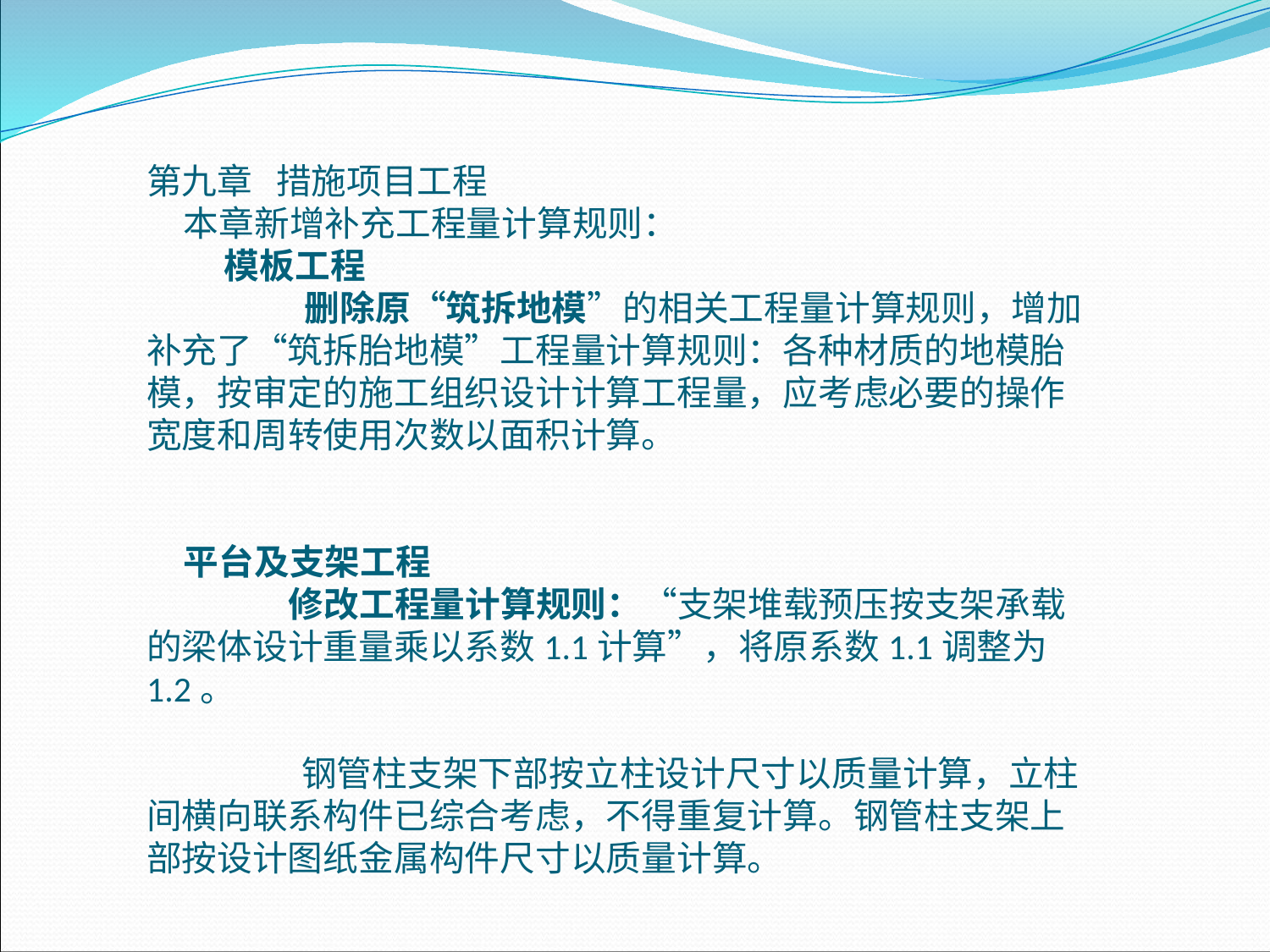

第九章   措施项目工程本章新增补充工程量计算规则：
    模板工程              删除原“筑拆地模”的相关工程量计算规则，增加补充了“筑拆胎地模”工程量计算规则：各种材质的地模胎模，按审定的施工组织设计计算工程量，应考虑必要的操作宽度和周转使用次数以面积计算。

平台及支架工程            修改工程量计算规则：“支架堆载预压按支架承载的梁体设计重量乘以系数1.1计算”，将原系数1.1调整为1.2。
	              钢管柱支架下部按立柱设计尺寸以质量计算，立柱间横向联系构件已综合考虑，不得重复计算。钢管柱支架上部按设计图纸金属构件尺寸以质量计算。
67